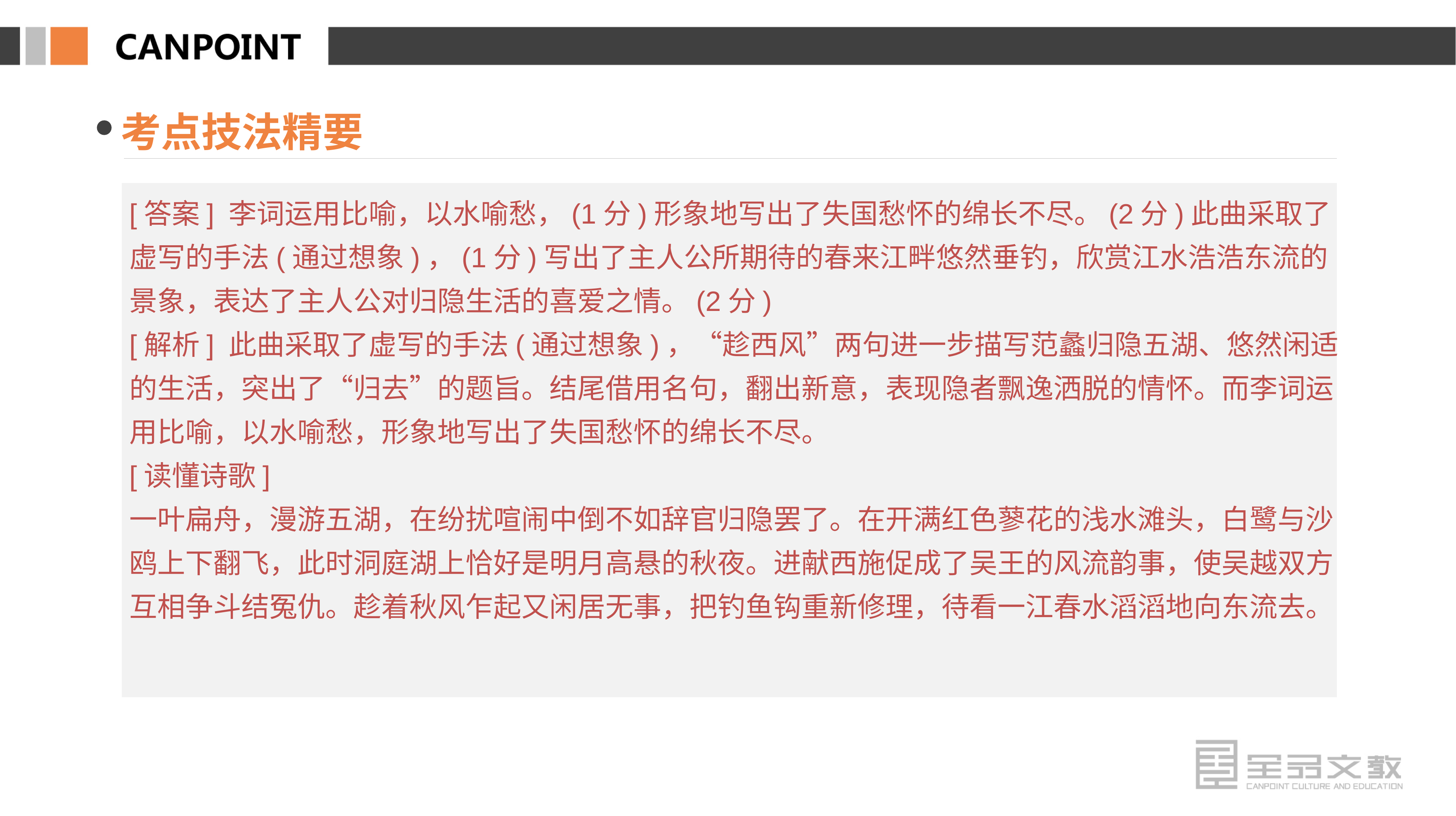

考点技法精要

[答案] 李词运用比喻，以水喻愁，(1分)形象地写出了失国愁怀的绵长不尽。(2分)此曲采取了虚写的手法(通过想象)，(1分)写出了主人公所期待的春来江畔悠然垂钓，欣赏江水浩浩东流的景象，表达了主人公对归隐生活的喜爱之情。(2分)
[解析] 此曲采取了虚写的手法(通过想象)，“趁西风”两句进一步描写范蠡归隐五湖、悠然闲适的生活，突出了“归去”的题旨。结尾借用名句，翻出新意，表现隐者飘逸洒脱的情怀。而李词运用比喻，以水喻愁，形象地写出了失国愁怀的绵长不尽。
[读懂诗歌]
一叶扁舟，漫游五湖，在纷扰喧闹中倒不如辞官归隐罢了。在开满红色蓼花的浅水滩头，白鹭与沙鸥上下翻飞，此时洞庭湖上恰好是明月高悬的秋夜。进献西施促成了吴王的风流韵事，使吴越双方互相争斗结冤仇。趁着秋风乍起又闲居无事，把钓鱼钩重新修理，待看一江春水滔滔地向东流去。